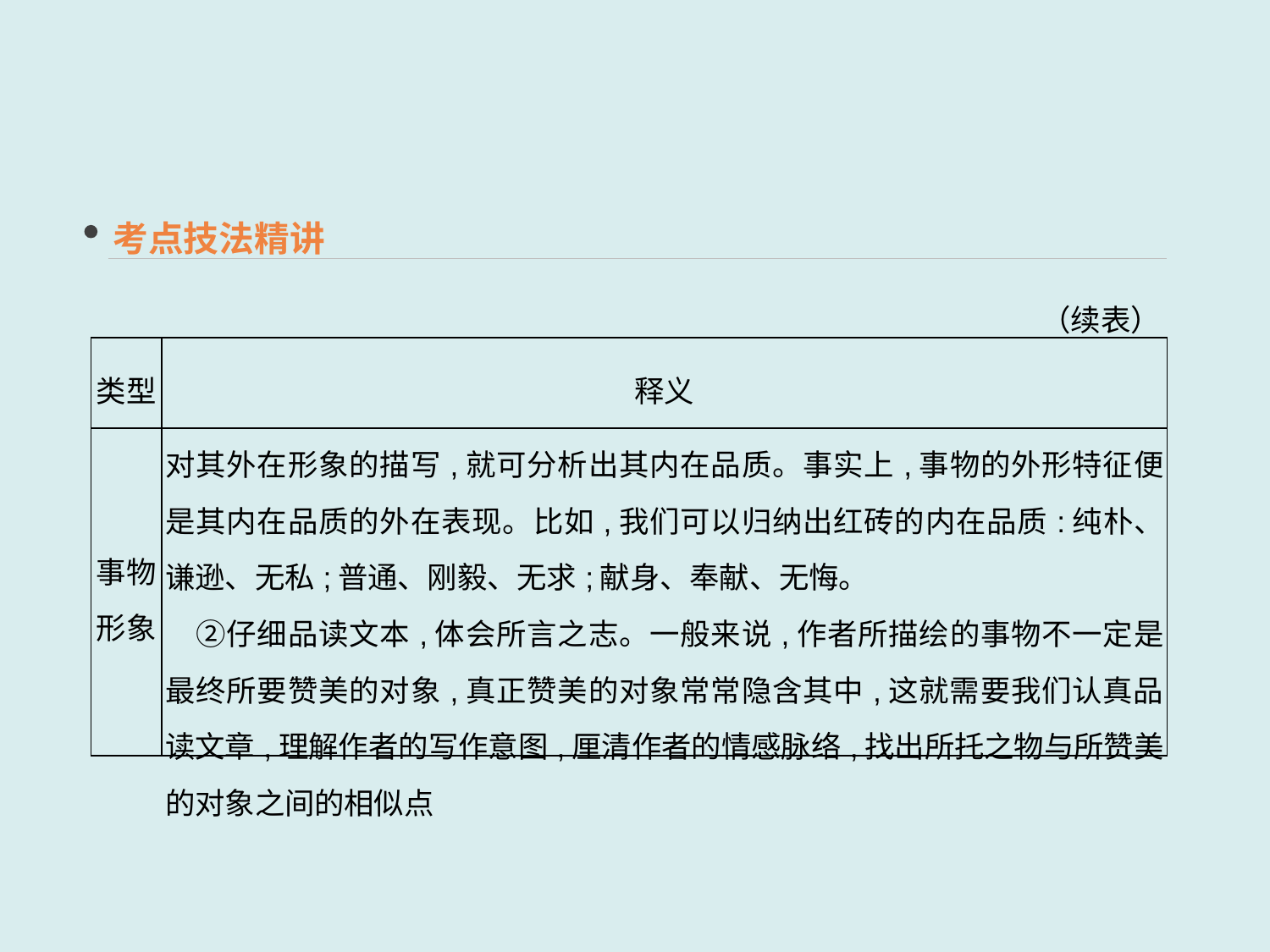

考点技法精讲

（续表）
| 类型 | 释义 |
| --- | --- |
| 事物形象 | 对其外在形象的描写,就可分析出其内在品质。事实上,事物的外形特征便是其内在品质的外在表现。比如,我们可以归纳出红砖的内在品质:纯朴、谦逊、无私;普通、刚毅、无求;献身、奉献、无悔。 　②仔细品读文本,体会所言之志。一般来说,作者所描绘的事物不一定是最终所要赞美的对象,真正赞美的对象常常隐含其中,这就需要我们认真品读文章,理解作者的写作意图,厘清作者的情感脉络,找出所托之物与所赞美的对象之间的相似点 |